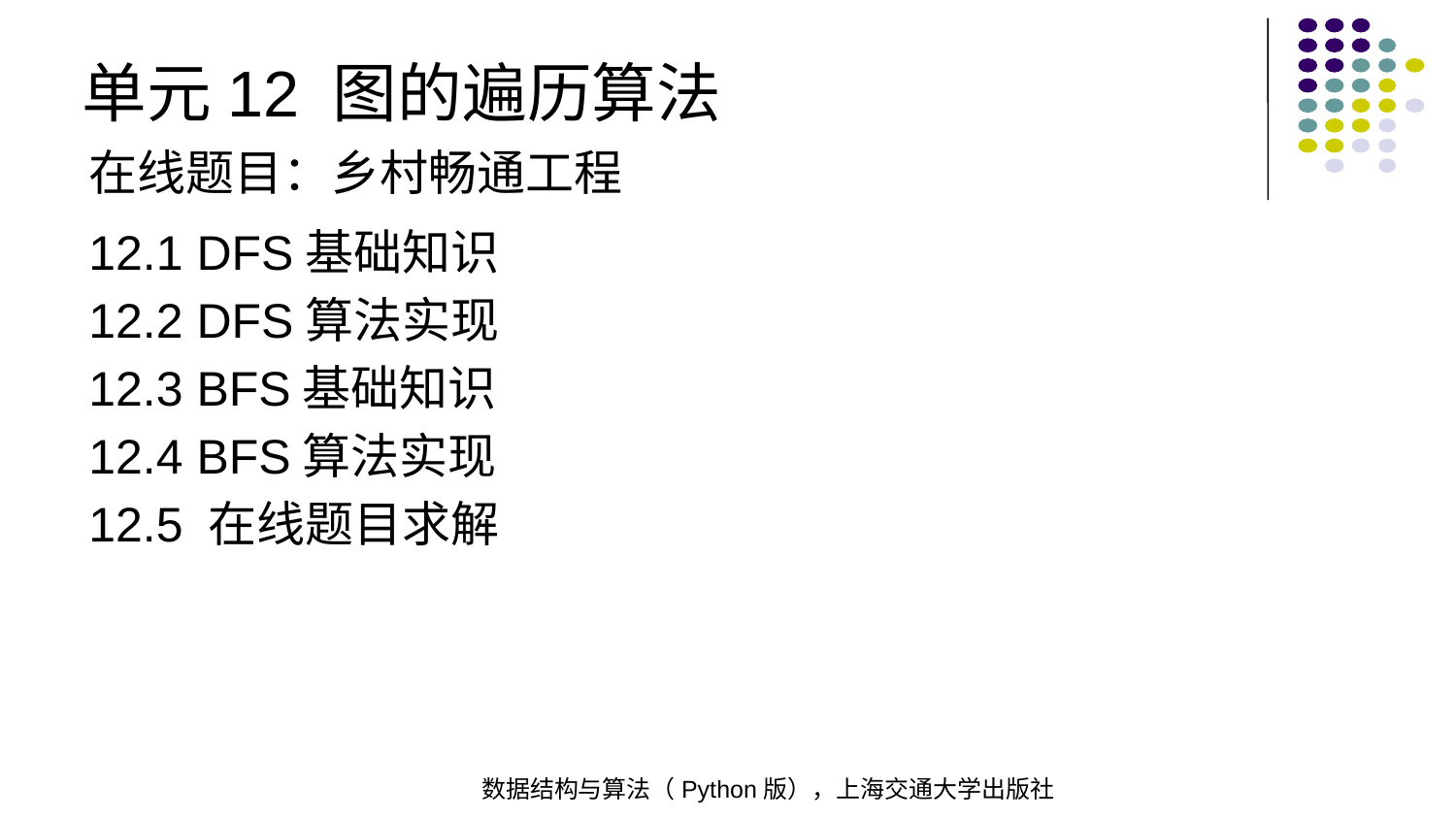

单元12 图的遍历算法
在线题目：乡村畅通工程
12.1 DFS基础知识
12.2 DFS算法实现
12.3 BFS基础知识
12.4 BFS算法实现
12.5 在线题目求解